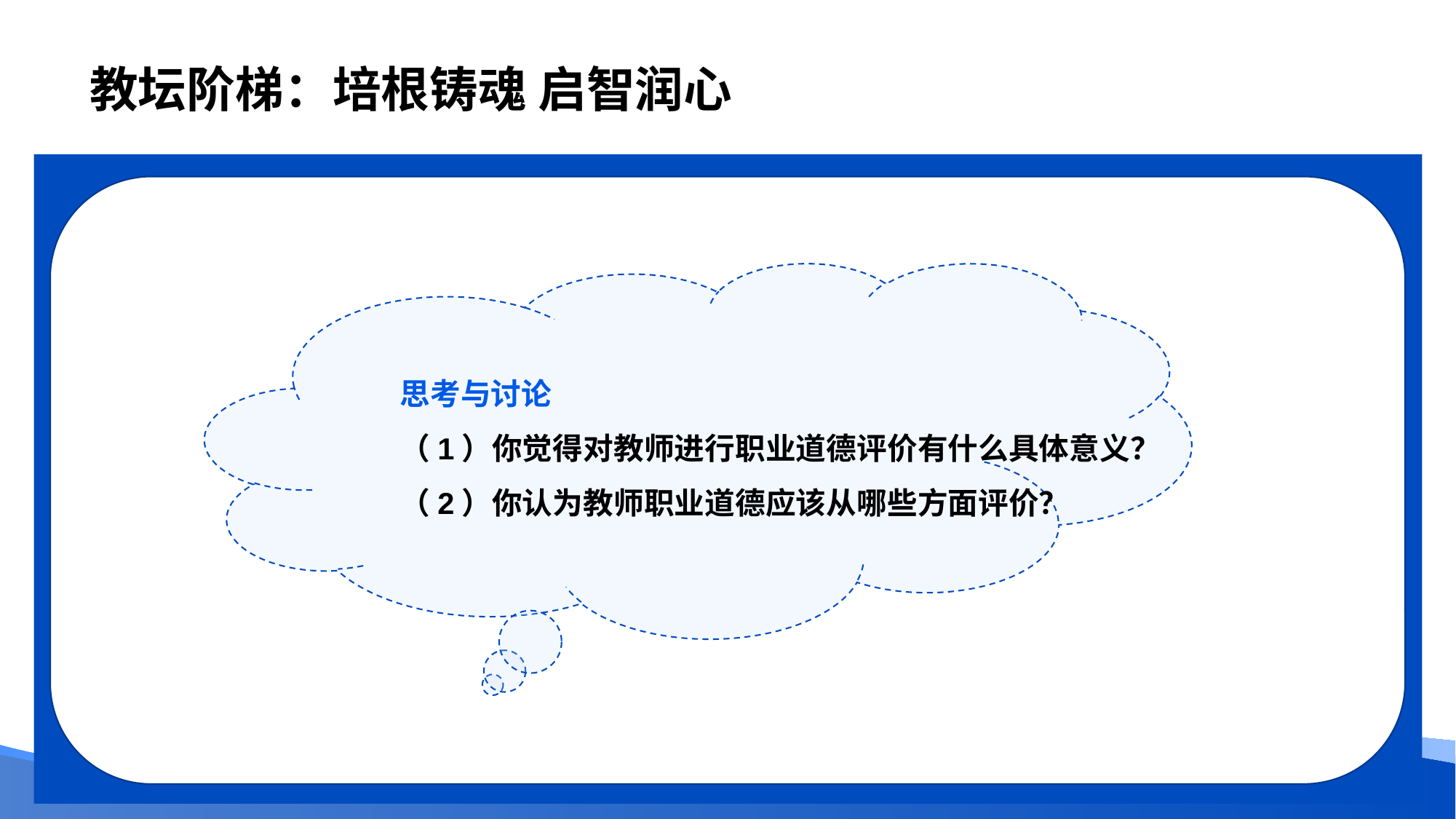

# 教坛阶梯：培根铸魂 启智润心

思考与讨论
（1）你觉得对教师进行职业道德评价有什么具体意义？
（2）你认为教师职业道德应该从哪些方面评价？